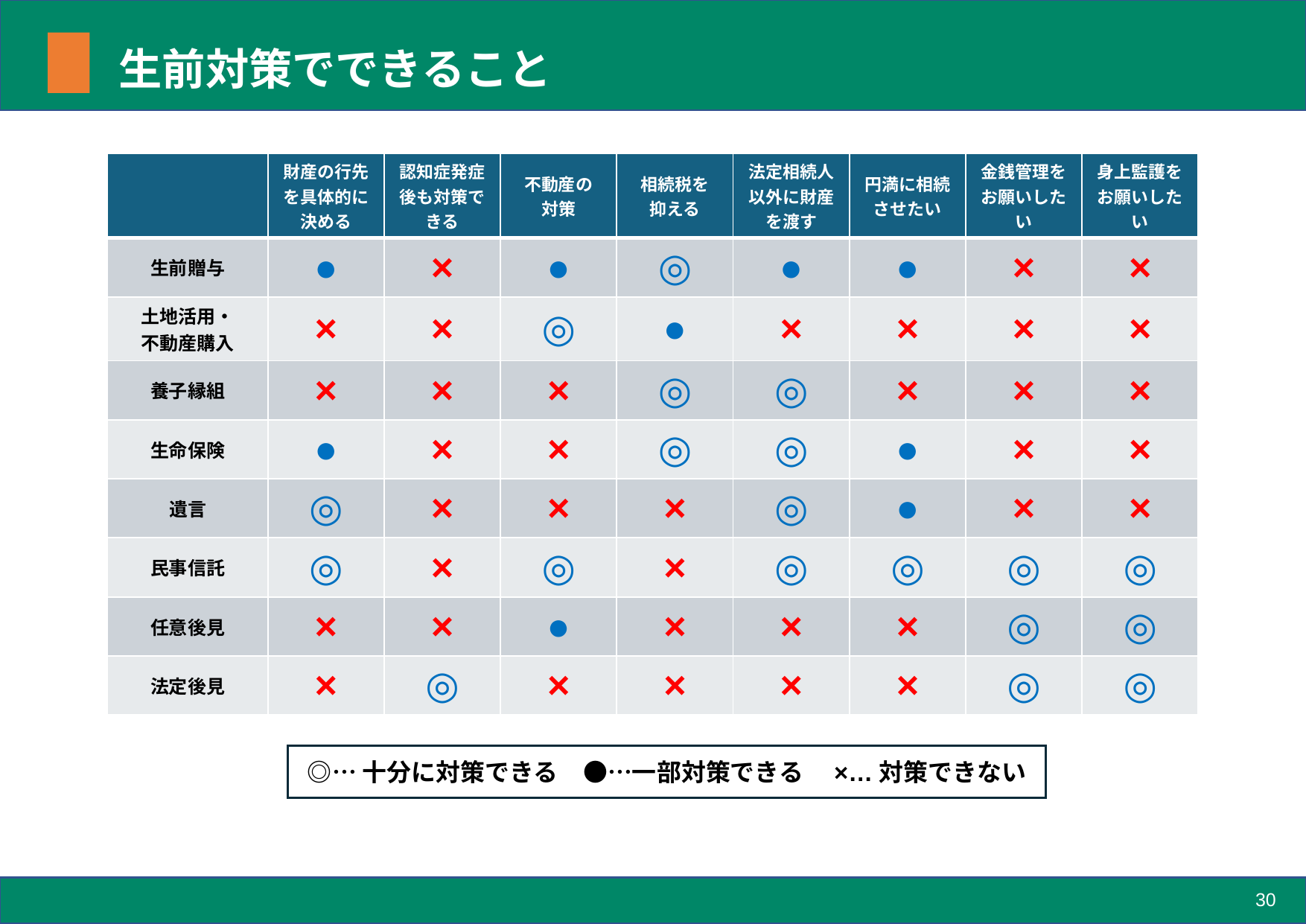

# 生前対策でできること
|  | 財産の行先を具体的に決める | 認知症発症後も対策できる | 不動産の 対策 | 相続税を 抑える | 法定相続人以外に財産を渡す | 円満に相続させたい | 金銭管理をお願いしたい | 身上監護をお願いしたい |
| --- | --- | --- | --- | --- | --- | --- | --- | --- |
| 生前贈与 | ● | × | ● | ◎ | ● | ● | × | × |
| 土地活用・ 不動産購入 | × | × | ◎ | ● | × | × | × | × |
| 養子縁組 | × | × | × | ◎ | ◎ | × | × | × |
| 生命保険 | ● | × | × | ◎ | ◎ | ● | × | × |
| 遺言 | ◎ | × | × | × | ◎ | ● | × | × |
| 民事信託 | ◎ | × | ◎ | × | ◎ | ◎ | ◎ | ◎ |
| 任意後見 | × | × | ● | × | × | × | ◎ | ◎ |
| 法定後見 | × | ◎ | × | × | × | × | ◎ | ◎ |
◎…十分に対策できる　●…一部対策できる　×…対策できない